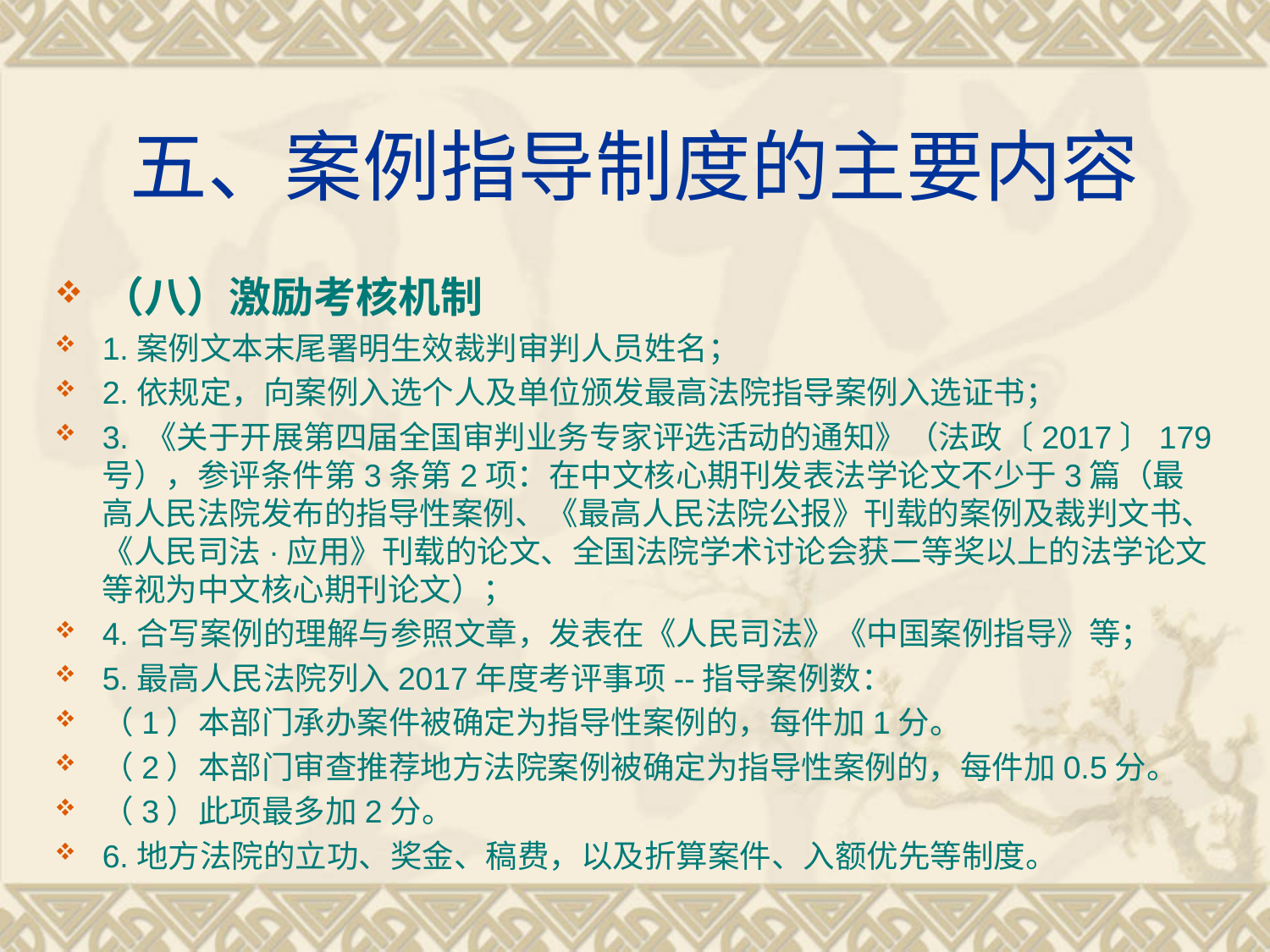

# 五、案例指导制度的主要内容
（八）激励考核机制
1.案例文本末尾署明生效裁判审判人员姓名；
2.依规定，向案例入选个人及单位颁发最高法院指导案例入选证书；
3. 《关于开展第四届全国审判业务专家评选活动的通知》（法政〔2017〕179号），参评条件第3条第2项：在中文核心期刊发表法学论文不少于3篇（最高人民法院发布的指导性案例、《最高人民法院公报》刊载的案例及裁判文书、《人民司法·应用》刊载的论文、全国法院学术讨论会获二等奖以上的法学论文等视为中文核心期刊论文）；
4.合写案例的理解与参照文章，发表在《人民司法》《中国案例指导》等；
5.最高人民法院列入2017年度考评事项--指导案例数：
（1）本部门承办案件被确定为指导性案例的，每件加1分。
（2）本部门审查推荐地方法院案例被确定为指导性案例的，每件加0.5分。
（3）此项最多加2分。
6.地方法院的立功、奖金、稿费，以及折算案件、入额优先等制度。